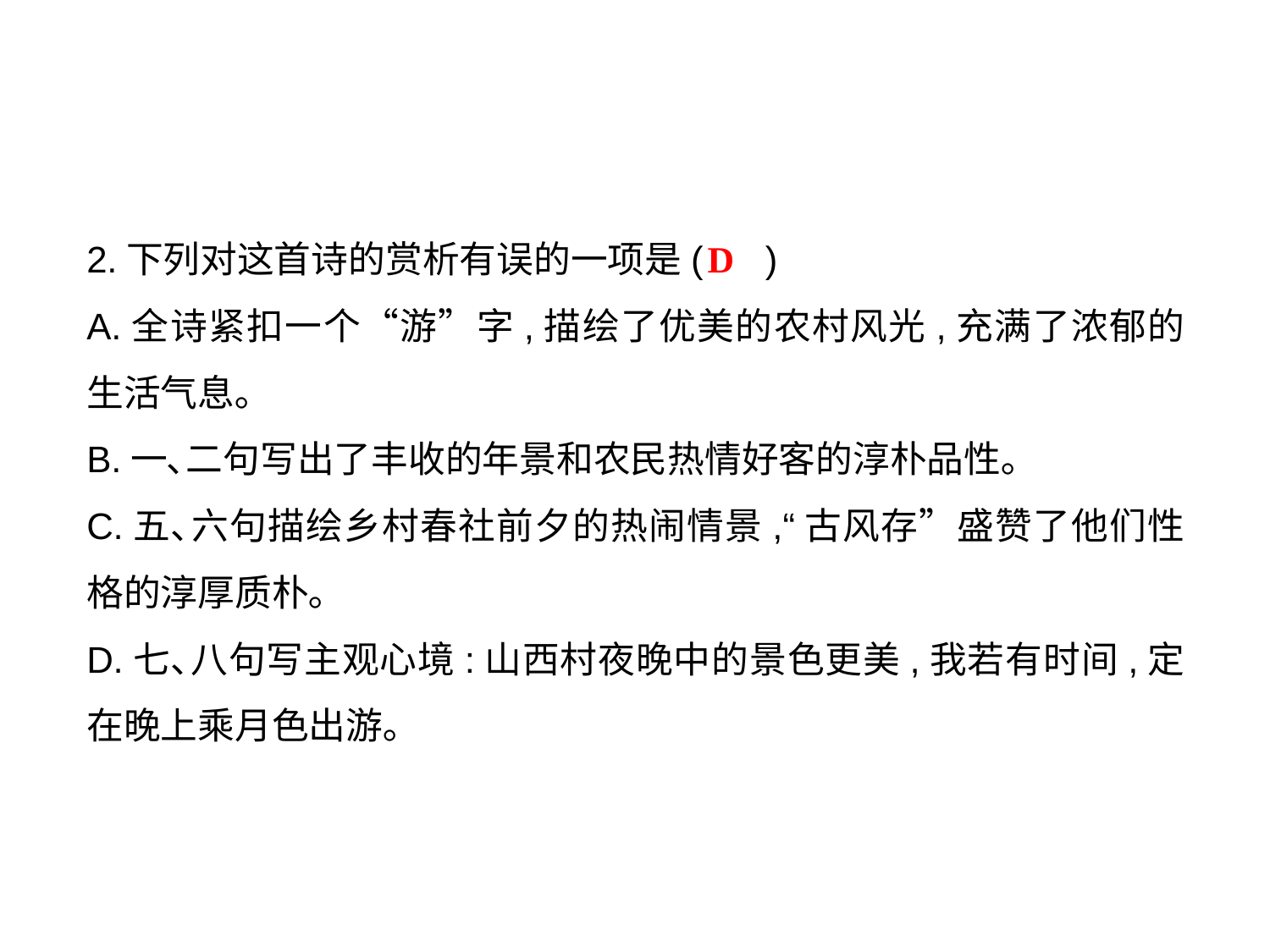

2.下列对这首诗的赏析有误的一项是(      )
A.全诗紧扣一个“游”字,描绘了优美的农村风光,充满了浓郁的生活气息｡
B.一､二句写出了丰收的年景和农民热情好客的淳朴品性｡
C.五､六句描绘乡村春社前夕的热闹情景,“古风存”盛赞了他们性格的淳厚质朴｡
D.七､八句写主观心境:山西村夜晚中的景色更美,我若有时间,定在晚上乘月色出游｡
D